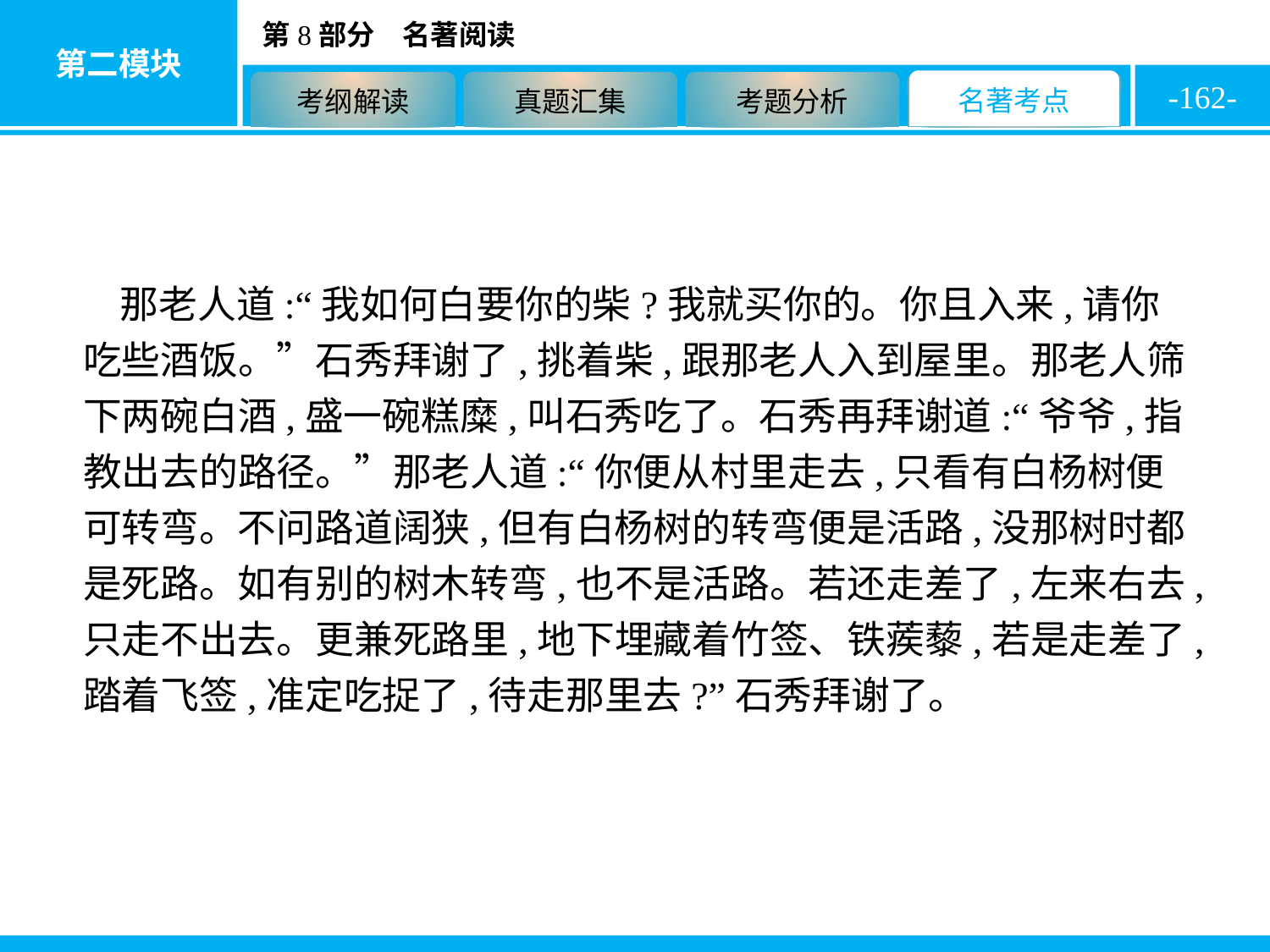

-162-
那老人道:“我如何白要你的柴?我就买你的。你且入来,请你吃些酒饭。”石秀拜谢了,挑着柴,跟那老人入到屋里。那老人筛下两碗白酒,盛一碗糕糜,叫石秀吃了。石秀再拜谢道:“爷爷,指教出去的路径。”那老人道:“你便从村里走去,只看有白杨树便可转弯。不问路道阔狭,但有白杨树的转弯便是活路,没那树时都是死路。如有别的树木转弯,也不是活路。若还走差了,左来右去,只走不出去。更兼死路里,地下埋藏着竹签、铁蒺藜,若是走差了,踏着飞签,准定吃捉了,待走那里去?”石秀拜谢了。